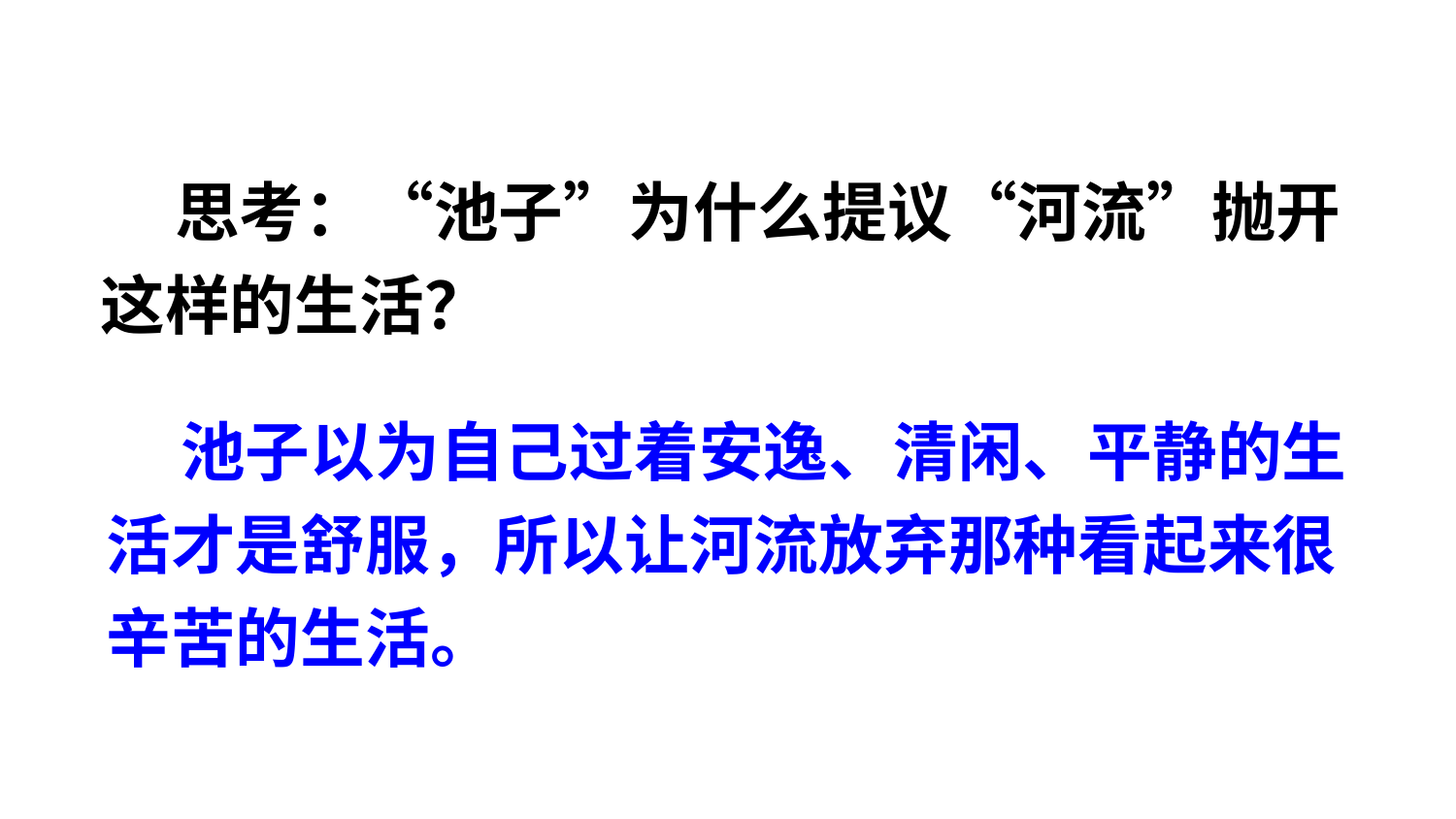

思考：“池子”为什么提议“河流”抛开这样的生活？
    池子以为自己过着安逸、清闲、平静的生活才是舒服，所以让河流放弃那种看起来很辛苦的生活。